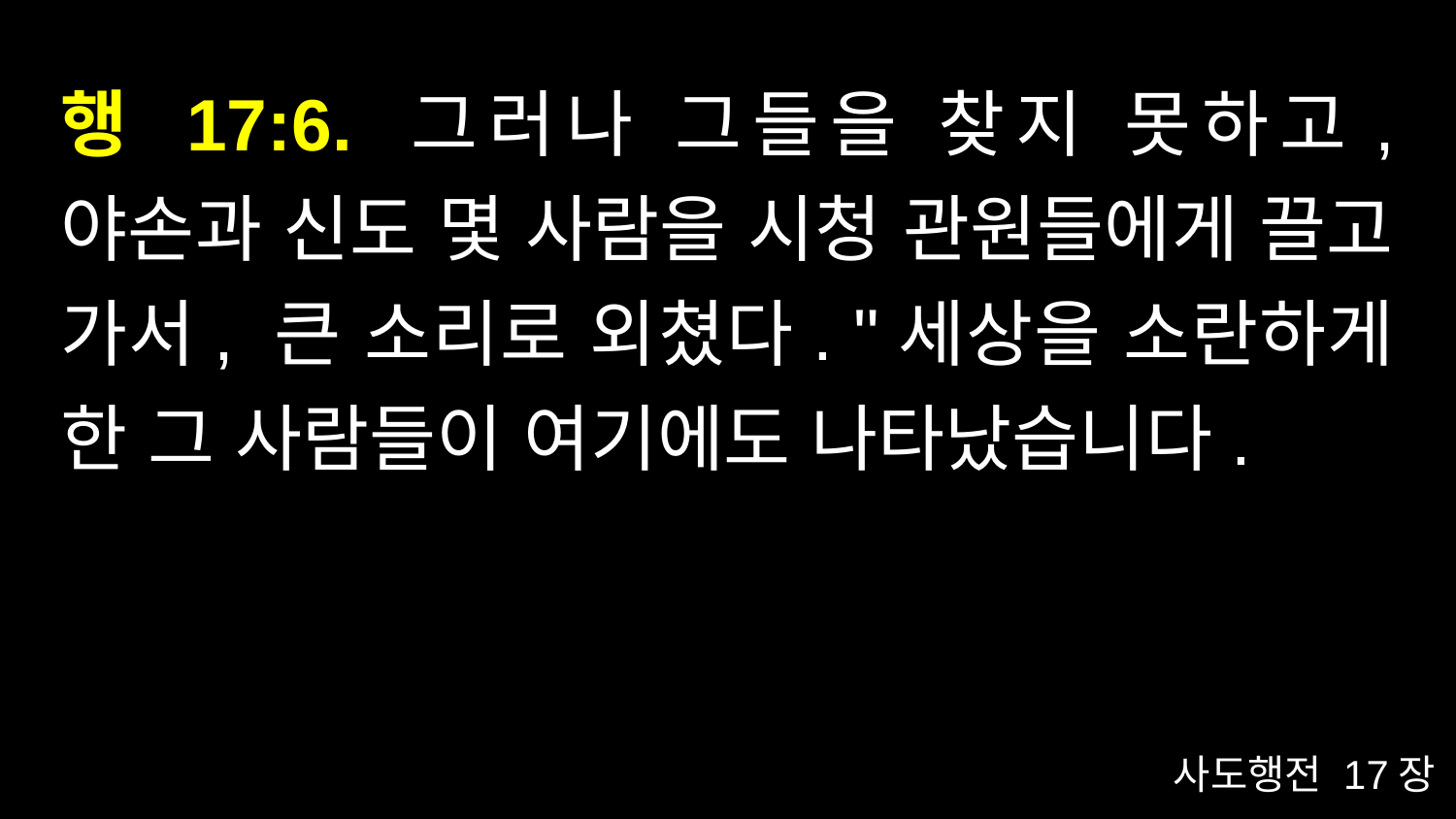

# 행 17:6. 그러나 그들을 찾지 못하고, 야손과 신도 몇 사람을 시청 관원들에게 끌고 가서, 큰 소리로 외쳤다. "세상을 소란하게 한 그 사람들이 여기에도 나타났습니다.
사도행전 17장